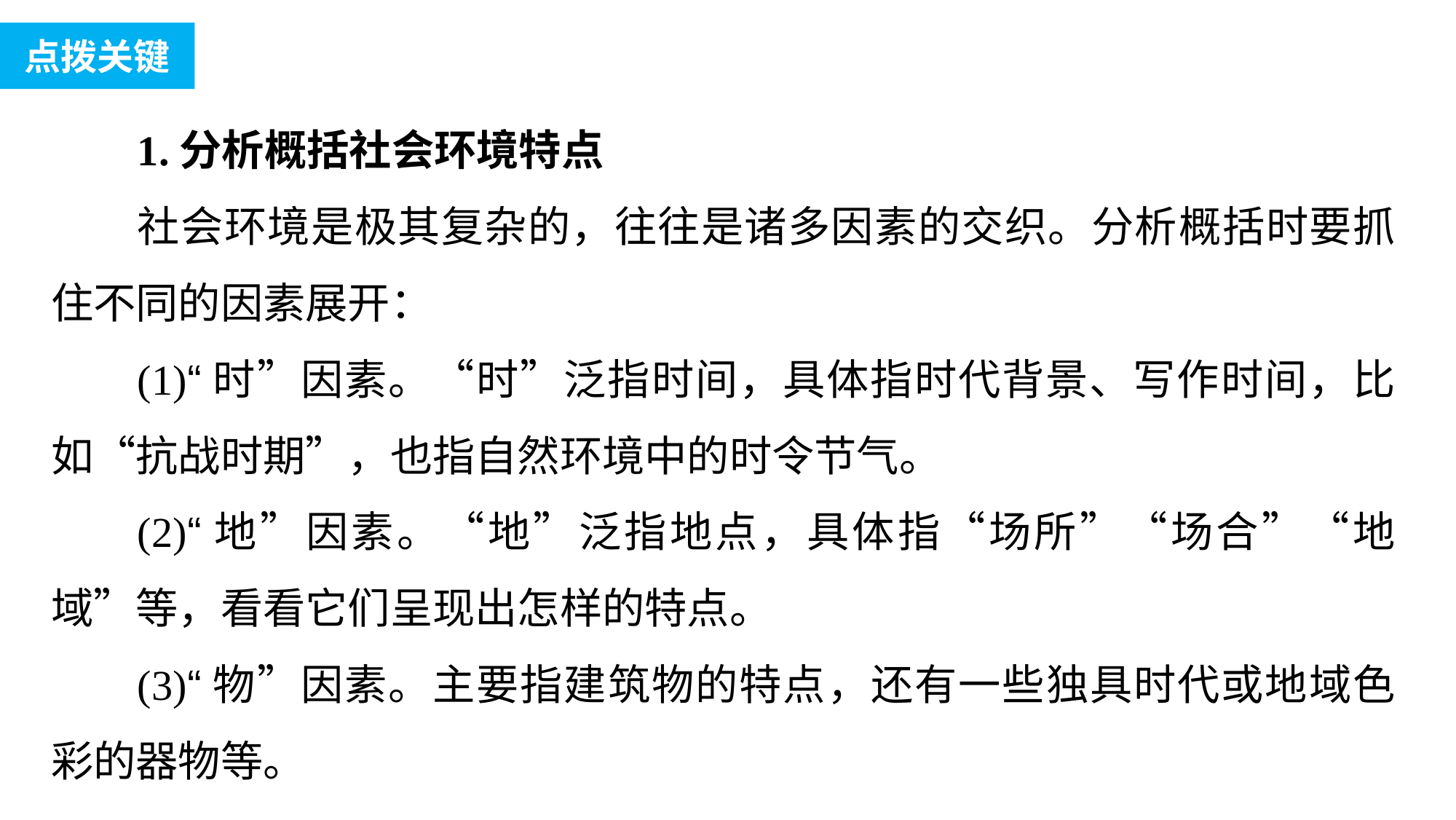

点拨关键
1.分析概括社会环境特点
社会环境是极其复杂的，往往是诸多因素的交织。分析概括时要抓住不同的因素展开：
(1)“时”因素。“时”泛指时间，具体指时代背景、写作时间，比如“抗战时期”，也指自然环境中的时令节气。
(2)“地”因素。“地”泛指地点，具体指“场所”“场合”“地域”等，看看它们呈现出怎样的特点。
(3)“物”因素。主要指建筑物的特点，还有一些独具时代或地域色彩的器物等。